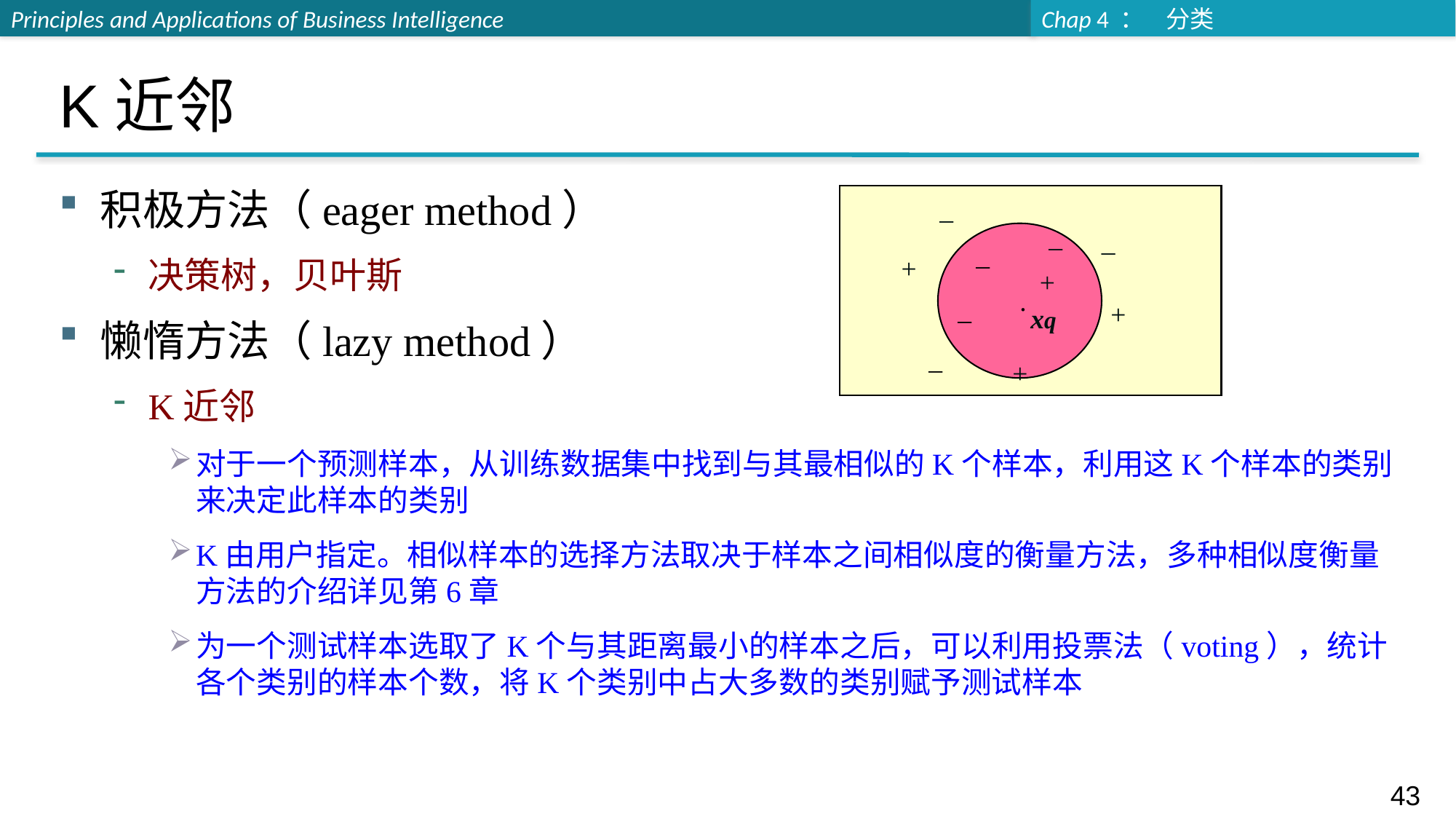

# K近邻
积极方法（eager method）
决策树，贝叶斯
懒惰方法（lazy method）
K近邻
对于一个预测样本，从训练数据集中找到与其最相似的K个样本，利用这K个样本的类别来决定此样本的类别
K由用户指定。相似样本的选择方法取决于样本之间相似度的衡量方法，多种相似度衡量方法的介绍详见第6章
为一个测试样本选取了K个与其距离最小的样本之后，可以利用投票法（voting），统计各个类别的样本个数，将K个类别中占大多数的类别赋予测试样本

_
_
_
  .
_
+
+
_
+
xq
_
+